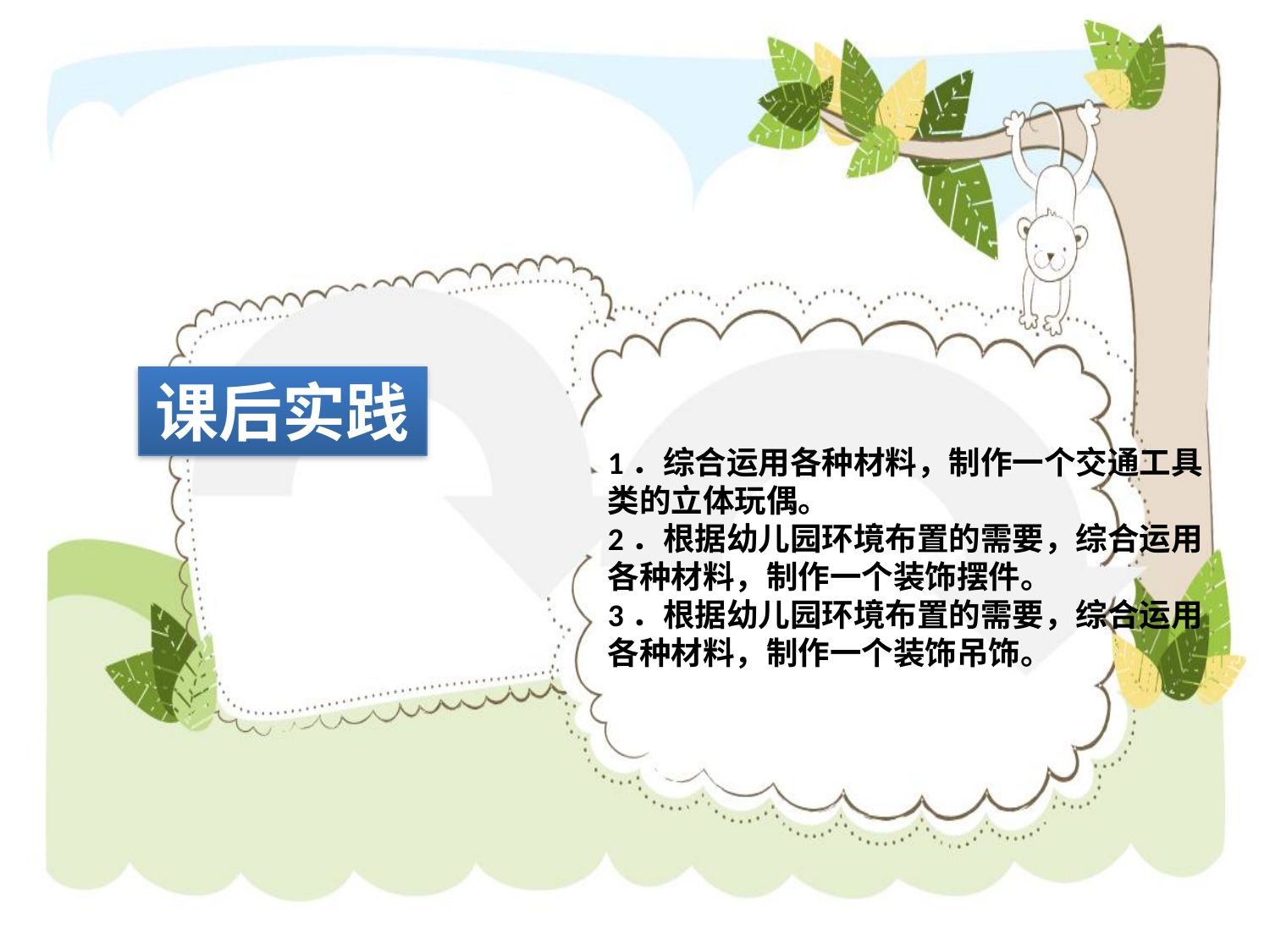

课后实践
1．综合运用各种材料，制作一个交通工具类的立体玩偶。
2．根据幼儿园环境布置的需要，综合运用各种材料，制作一个装饰摆件。
3．根据幼儿园环境布置的需要，综合运用各种材料，制作一个装饰吊饰。